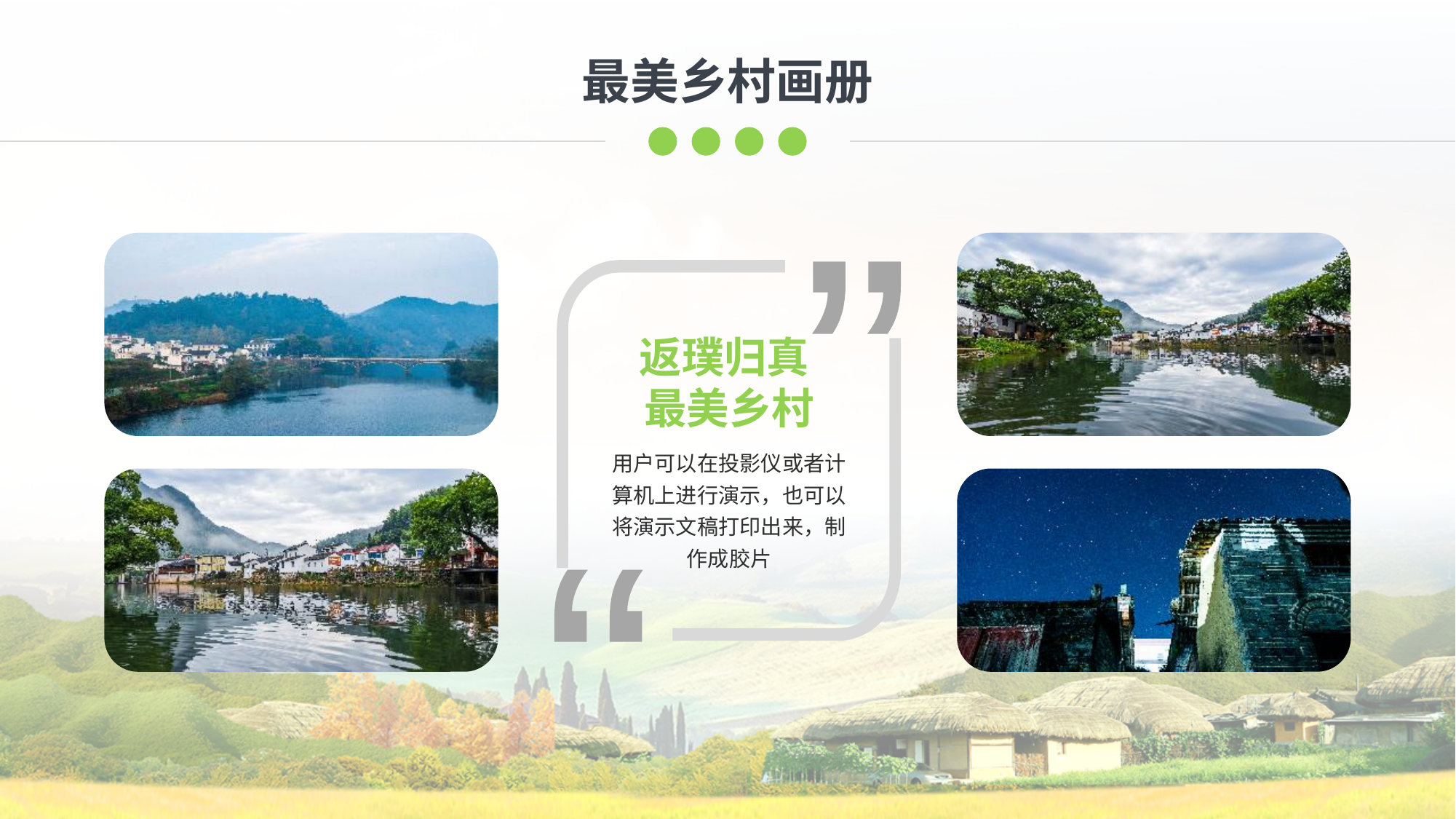

最美乡村画册

“

“
返璞归真
最美乡村
用户可以在投影仪或者计算机上进行演示，也可以将演示文稿打印出来，制作成胶片